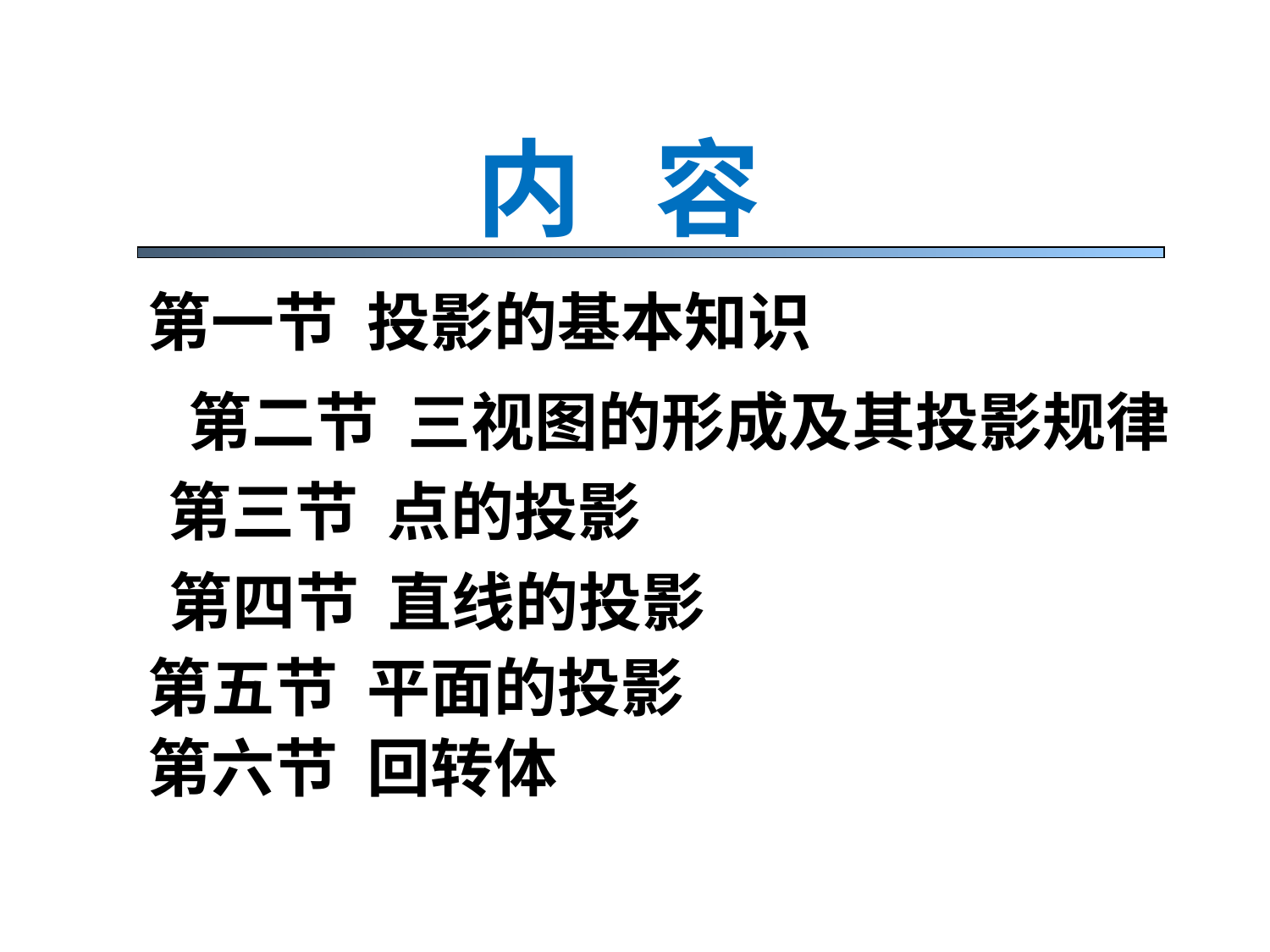

内   容

第一节  投影的基本知识
第二节  三视图的形成及其投影规律
第三节  点的投影
第四节  直线的投影
第五节  平面的投影

第六节  回转体